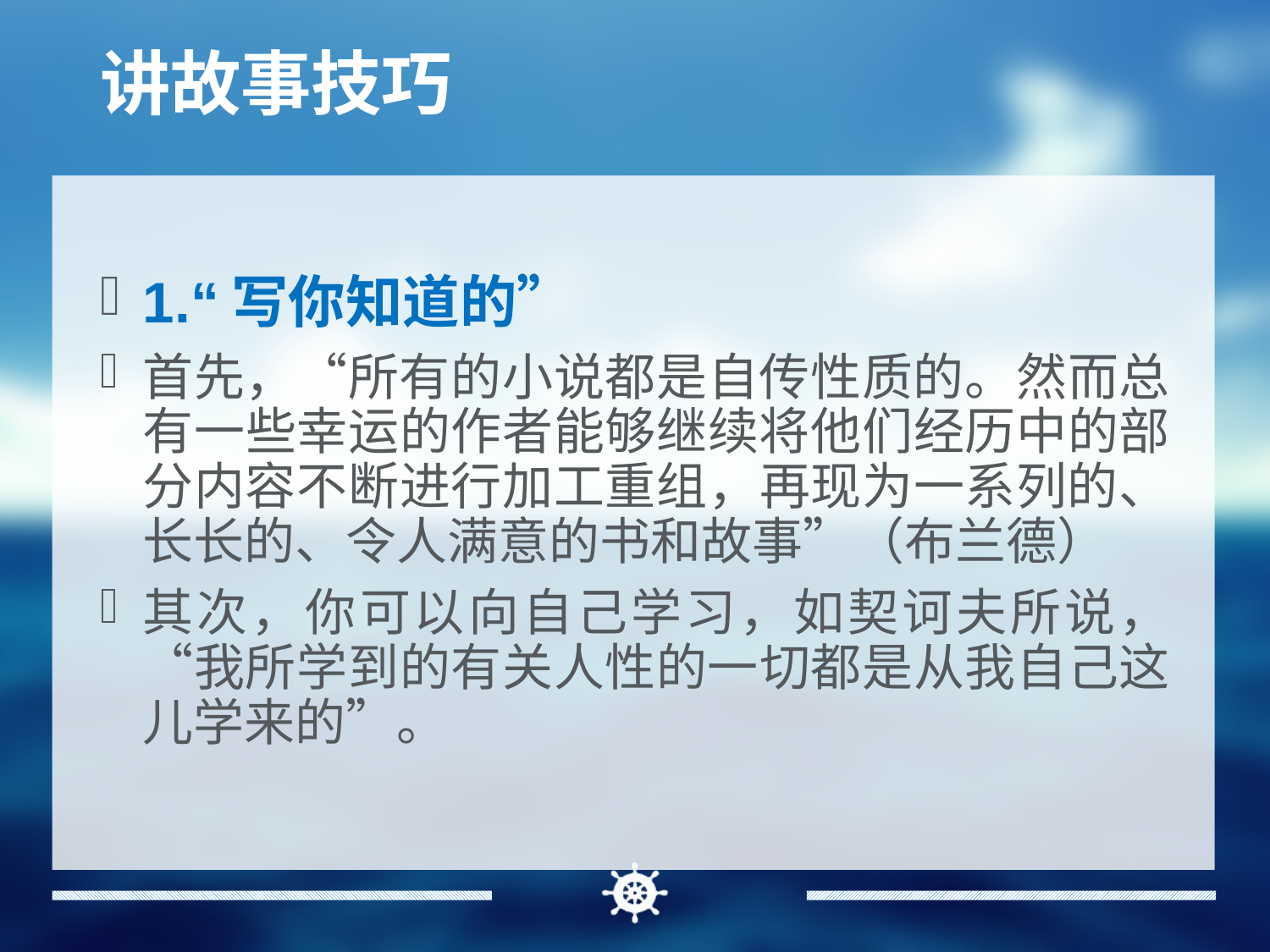

# 讲故事技巧

1.“写你知道的”
首先，“所有的小说都是自传性质的。然而总有一些幸运的作者能够继续将他们经历中的部分内容不断进行加工重组，再现为一系列的、长长的、令人满意的书和故事”（布兰德）
其次，你可以向自己学习，如契诃夫所说，“我所学到的有关人性的一切都是从我自己这儿学来的”。